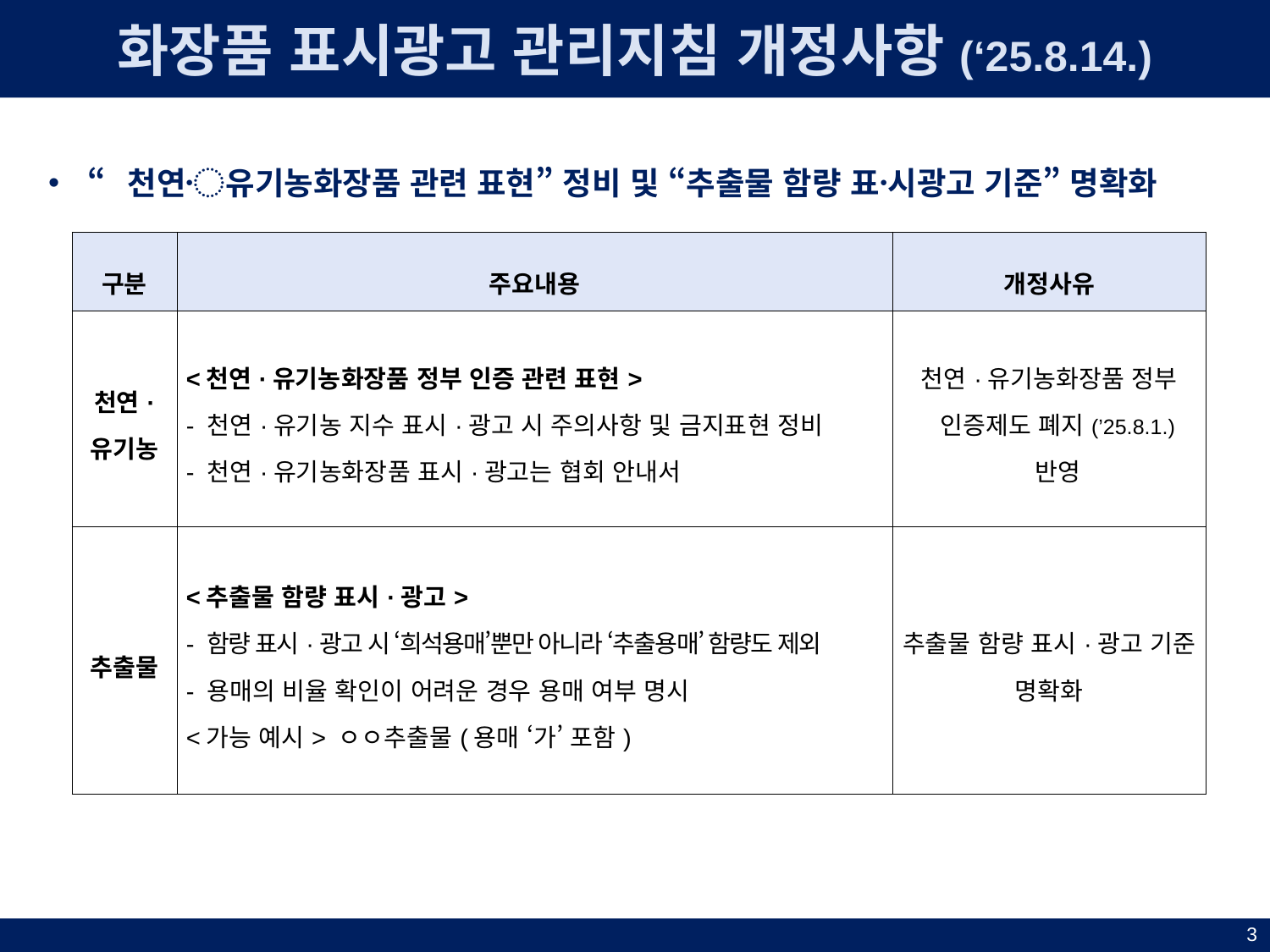

화장품 표시광고 관리지침 개정사항(‘25.8.14.)
“천연〮유기농화장품 관련 표현” 정비 및 “추출물 함량 표시〮광고 기준” 명확화
| 구분 | 주요내용 | 개정사유 |
| --- | --- | --- |
| 천연· 유기농 | <천연·유기농화장품 정부 인증 관련 표현> - 천연·유기농 지수 표시·광고 시 주의사항 및 금지표현 정비 - 천연·유기농화장품 표시·광고는 협회 안내서 | 천연·유기농화장품 정부 인증제도 폐지(’25.8.1.) 반영 |
| 추출물 | <추출물 함량 표시·광고> - 함량 표시·광고 시 ‘희석용매’뿐만 아니라 ‘추출용매’ 함량도 제외 - 용매의 비율 확인이 어려운 경우 용매 여부 명시 <가능 예시> ㅇㅇ추출물(용매 ‘가’ 포함) | 추출물 함량 표시·광고 기준 명확화 |
3
3